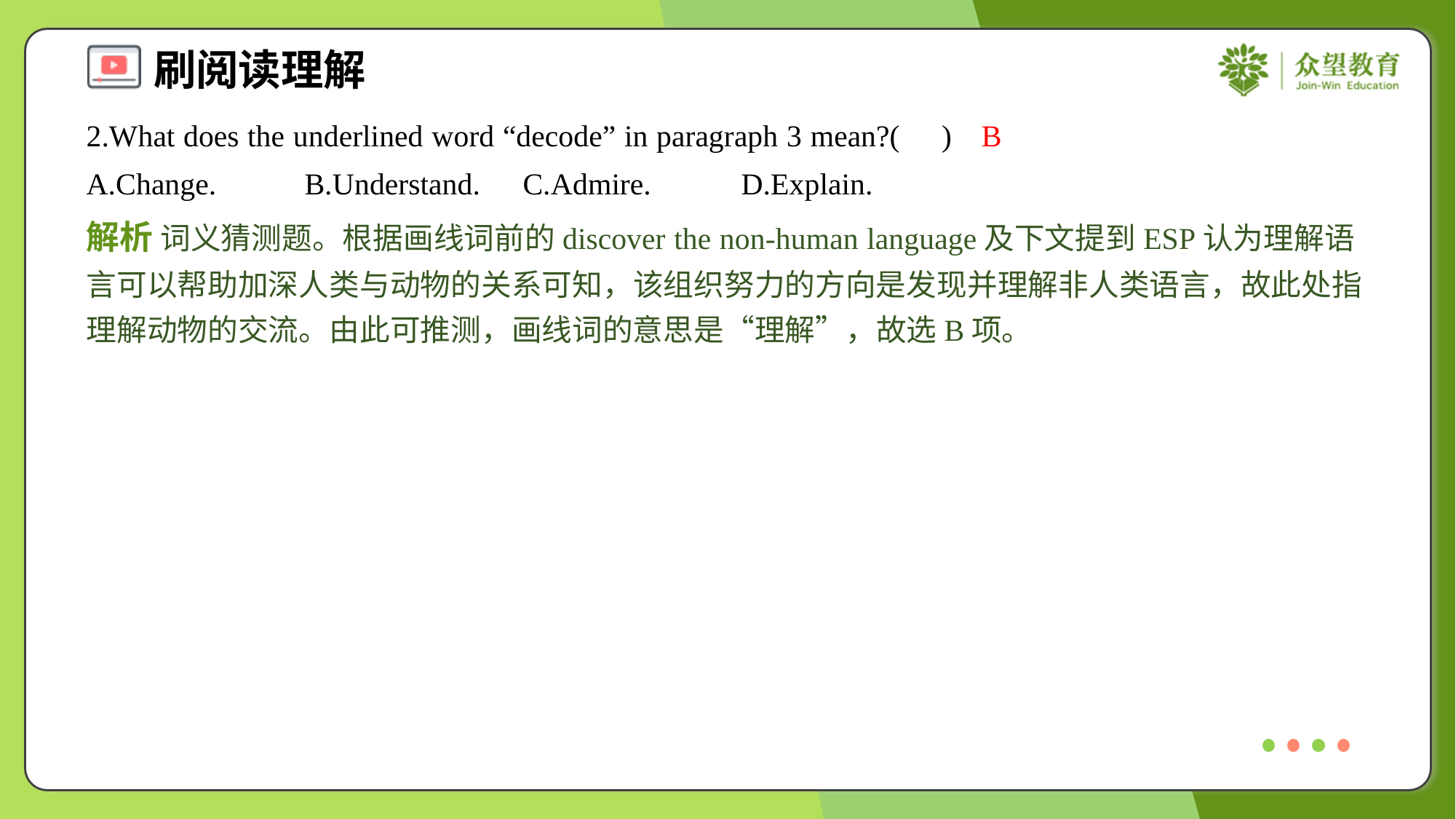

2.What does the underlined word “decode” in paragraph 3 mean?(     )
B
A.Change.	B.Understand.	C.Admire.	D.Explain.
解析 词义猜测题。根据画线词前的discover the non-human language及下文提到ESP认为理解语言可以帮助加深人类与动物的关系可知，该组织努力的方向是发现并理解非人类语言，故此处指理解动物的交流。由此可推测，画线词的意思是“理解”，故选B项。